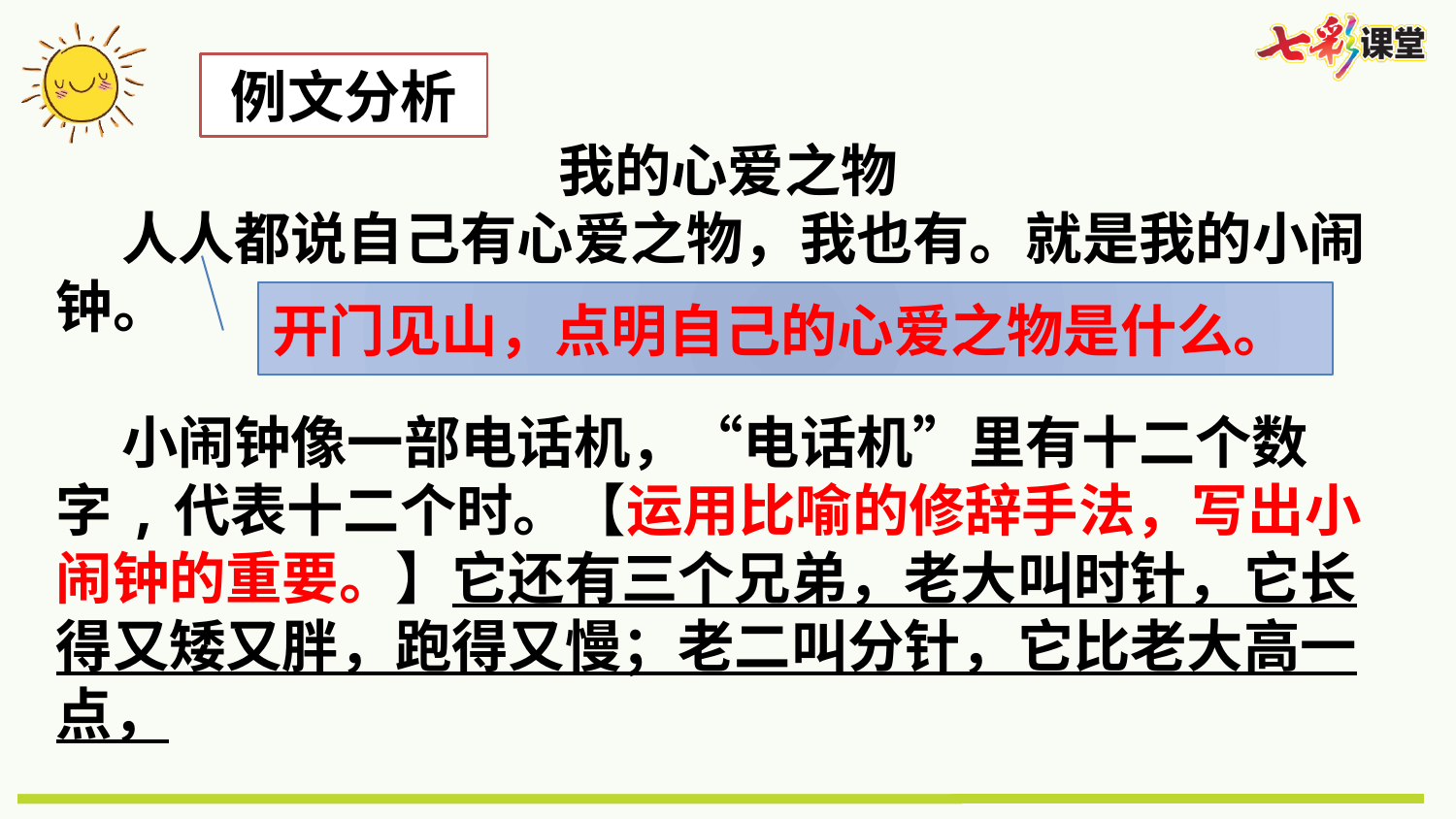

例文分析
我的心爱之物
    人人都说自己有心爱之物，我也有。就是我的小闹钟。

    小闹钟像一部电话机，“电话机”里有十二个数字,代表十二个时。【运用比喻的修辞手法，写出小闹钟的重要。】它还有三个兄弟，老大叫时针，它长得又矮又胖，跑得又慢；老二叫分针，它比老大高一点，
开门见山，点明自己的心爱之物是什么。